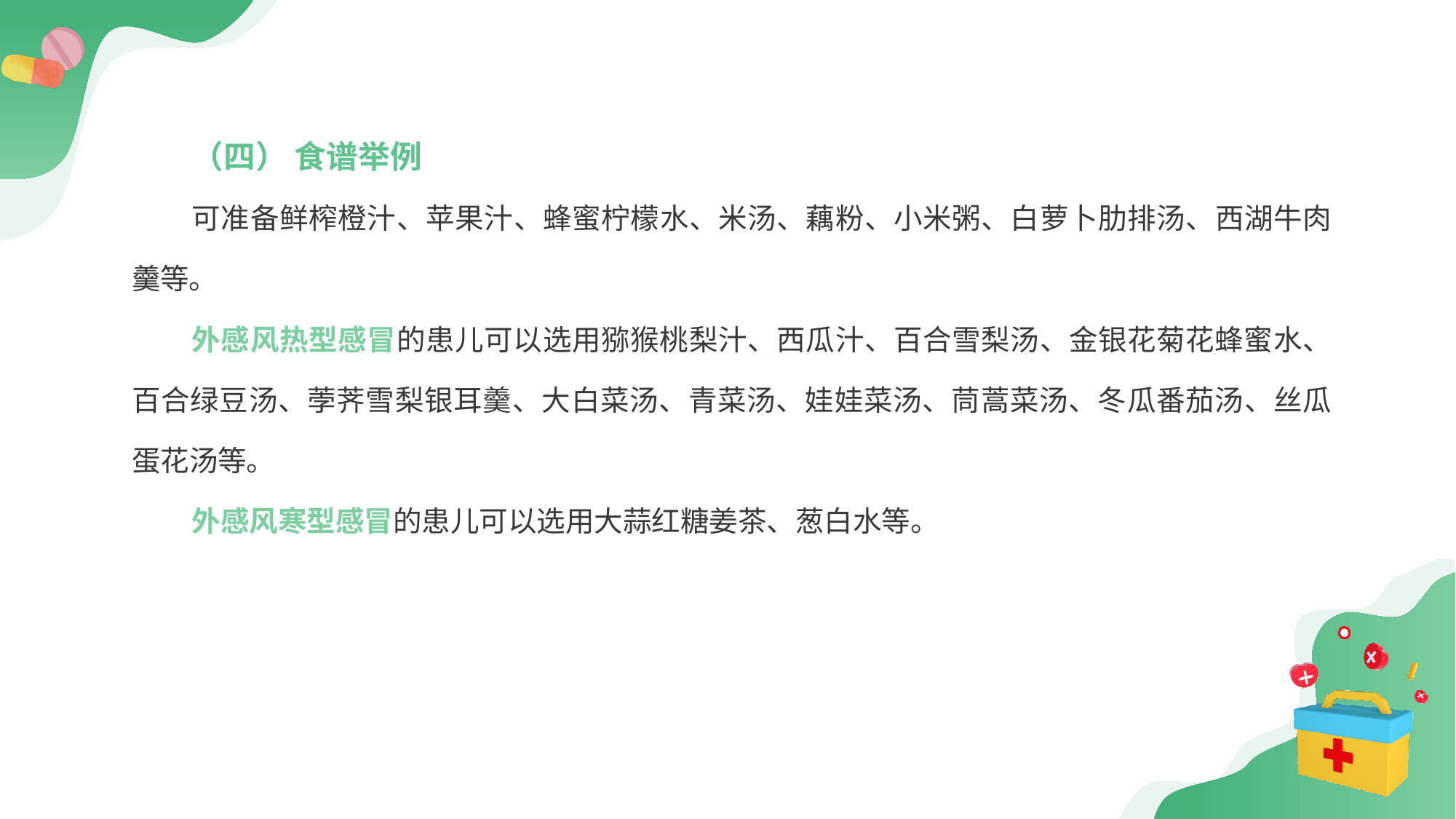

（四） 食谱举例
可准备鲜榨橙汁、苹果汁、蜂蜜柠檬水、米汤、藕粉、小米粥、白萝卜肋排汤、西湖牛肉羹等。
外感风热型感冒的患儿可以选用猕猴桃梨汁、西瓜汁、百合雪梨汤、金银花菊花蜂蜜水、百合绿豆汤、荸荠雪梨银耳羹、大白菜汤、青菜汤、娃娃菜汤、茼蒿菜汤、冬瓜番茄汤、丝瓜蛋花汤等。
外感风寒型感冒的患儿可以选用大蒜红糖姜茶、葱白水等。